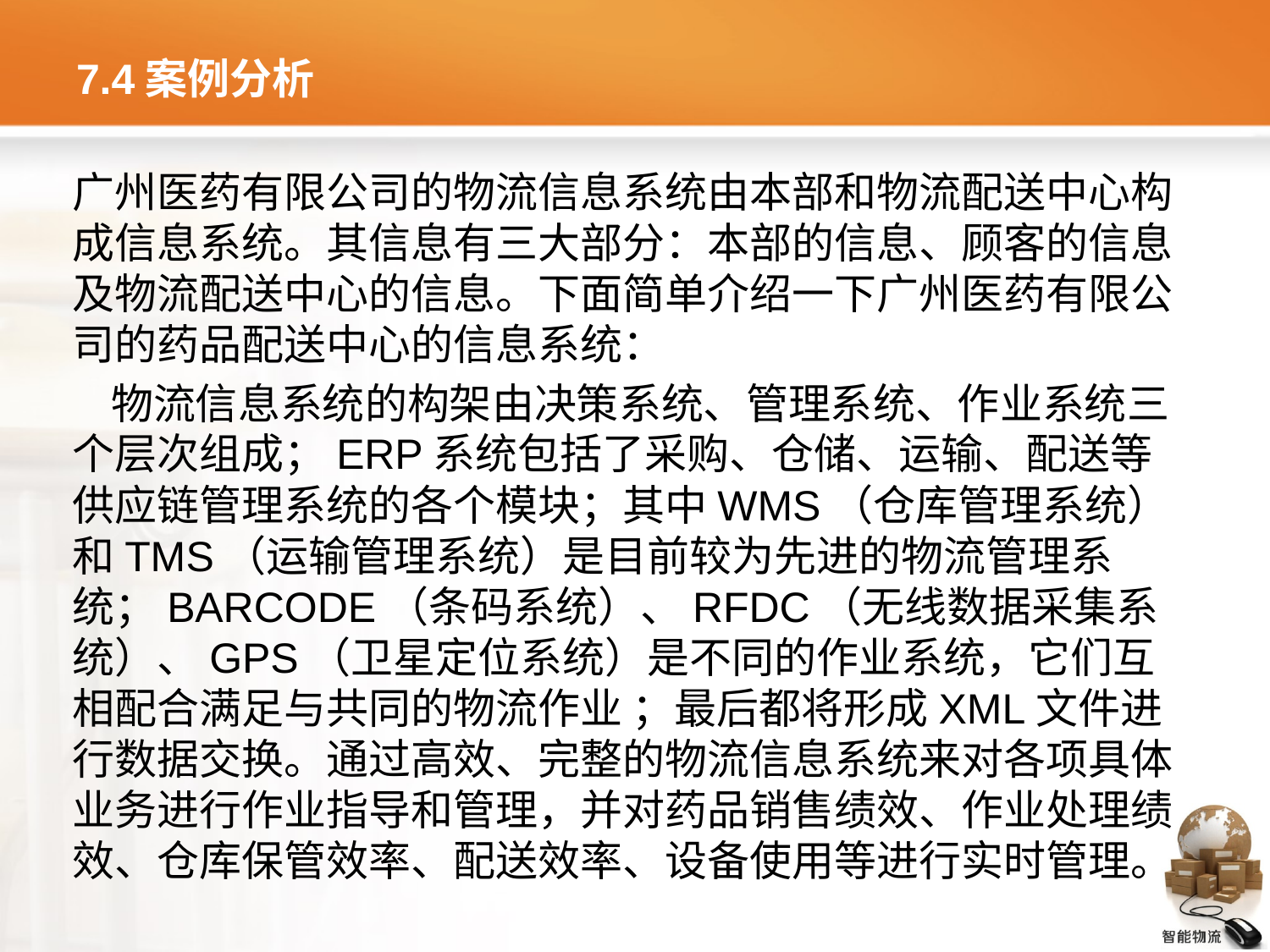

# 7.4案例分析
广州医药有限公司的物流信息系统由本部和物流配送中心构成信息系统。其信息有三大部分：本部的信息、顾客的信息及物流配送中心的信息。下面简单介绍一下广州医药有限公司的药品配送中心的信息系统：
   物流信息系统的构架由决策系统、管理系统、作业系统三个层次组成；ERP系统包括了采购、仓储、运输、配送等供应链管理系统的各个模块；其中WMS（仓库管理系统）和TMS（运输管理系统）是目前较为先进的物流管理系统；BARCODE（条码系统）、RFDC（无线数据采集系统）、GPS（卫星定位系统）是不同的作业系统，它们互相配合满足与共同的物流作业 ；最后都将形成XML文件进行数据交换。通过高效、完整的物流信息系统来对各项具体业务进行作业指导和管理，并对药品销售绩效、作业处理绩效、仓库保管效率、配送效率、设备使用等进行实时管理。